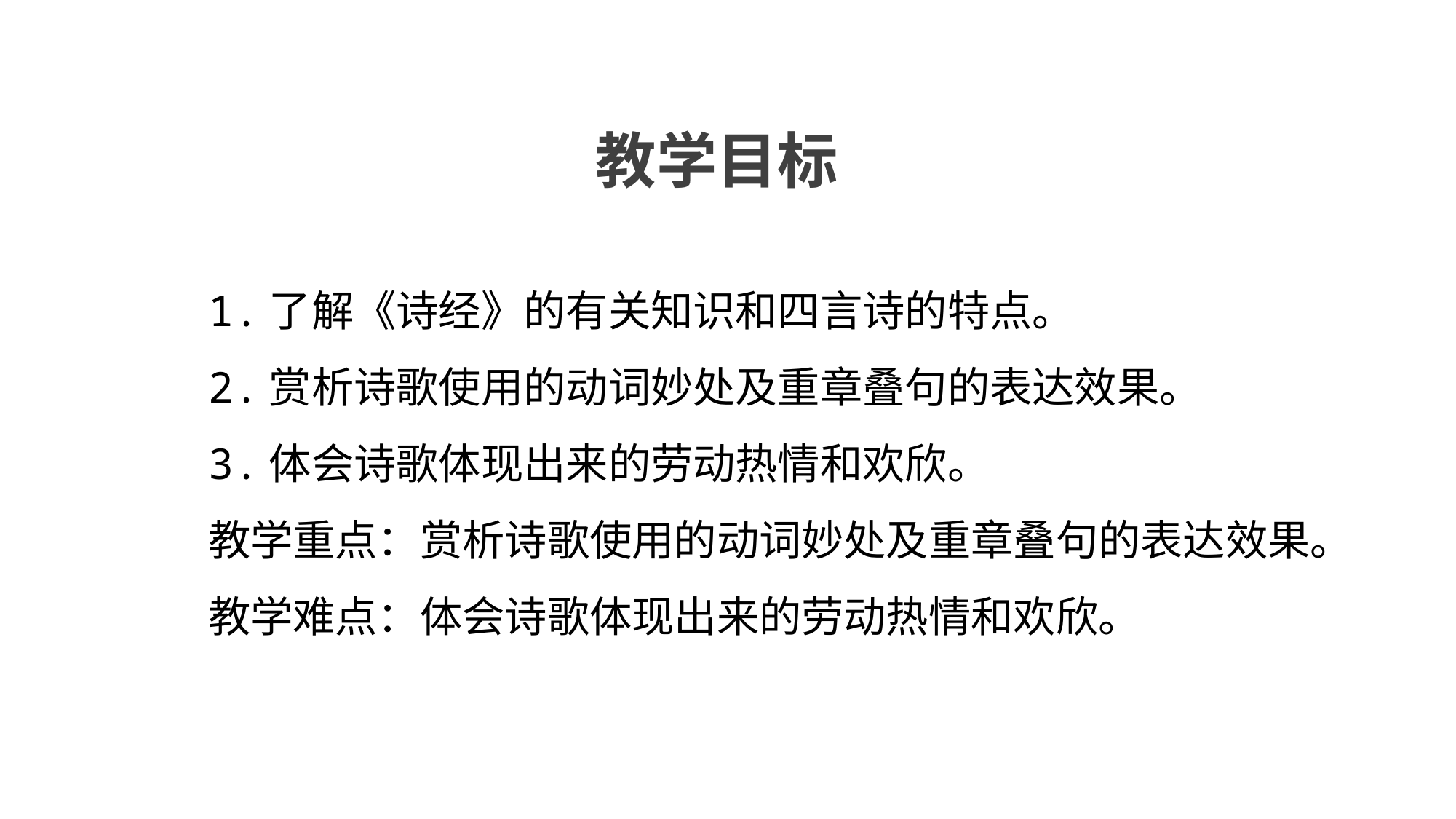

# 教学目标
1.了解《诗经》的有关知识和四言诗的特点。
2.赏析诗歌使用的动词妙处及重章叠句的表达效果。
3.体会诗歌体现出来的劳动热情和欢欣。
教学重点：赏析诗歌使用的动词妙处及重章叠句的表达效果。
教学难点：体会诗歌体现出来的劳动热情和欢欣。